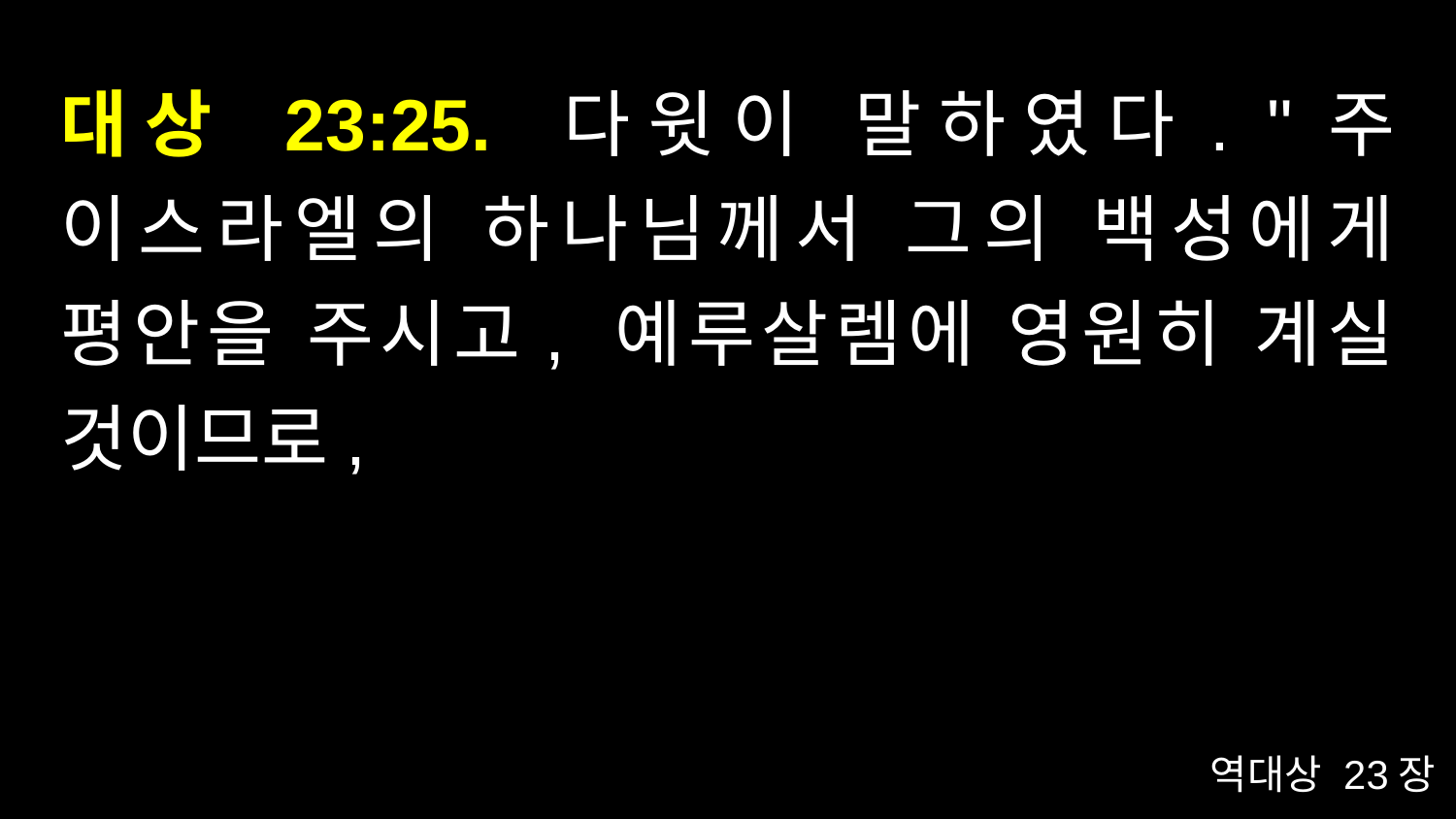

# 대상 23:25. 다윗이 말하였다. "주 이스라엘의 하나님께서 그의 백성에게 평안을 주시고, 예루살렘에 영원히 계실 것이므로,
역대상 23장